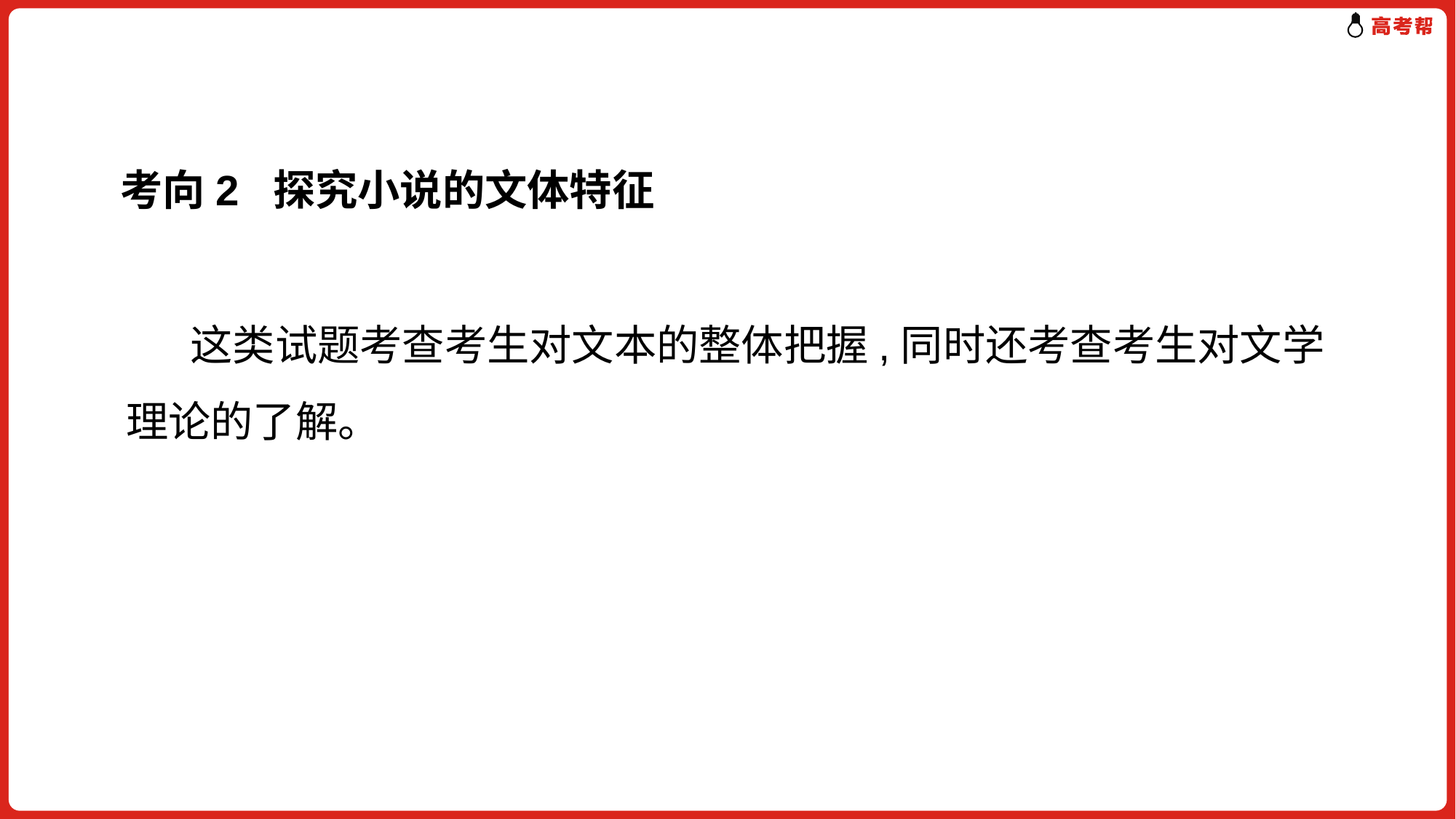

考向2  探究小说的文体特征
　      这类试题考查考生对文本的整体把握,同时还考查考生对文学理论的了解。